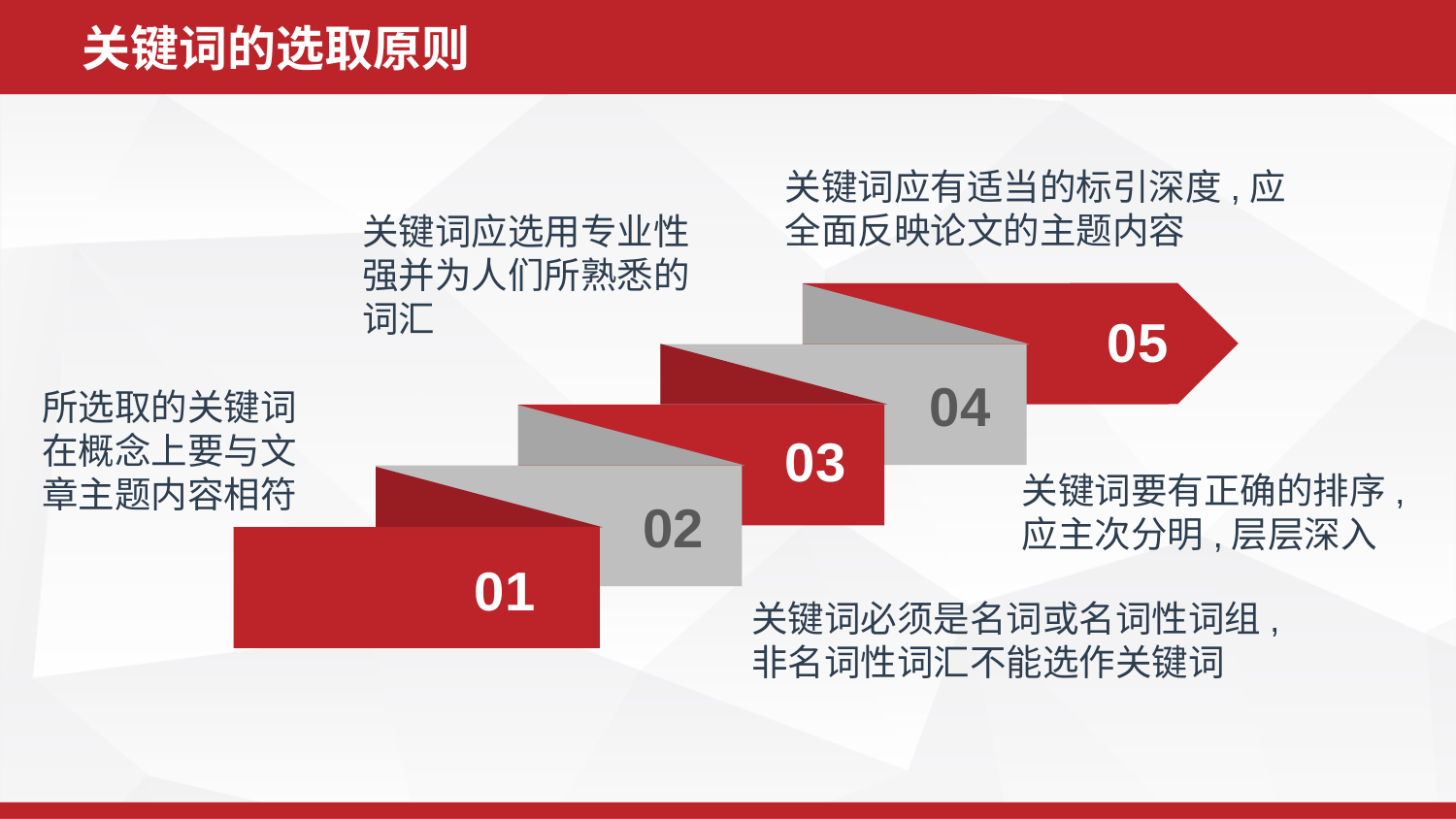

关键词的选取原则
关键词应有适当的标引深度,应全面反映论文的主题内容
关键词应选用专业性强并为人们所熟悉的词汇

05

04
所选取的关键词在概念上要与文章主题内容相符

03

关键词要有正确的排序,应主次分明,层层深入

02

01
关键词必须是名词或名词性词组,非名词性词汇不能选作关键词